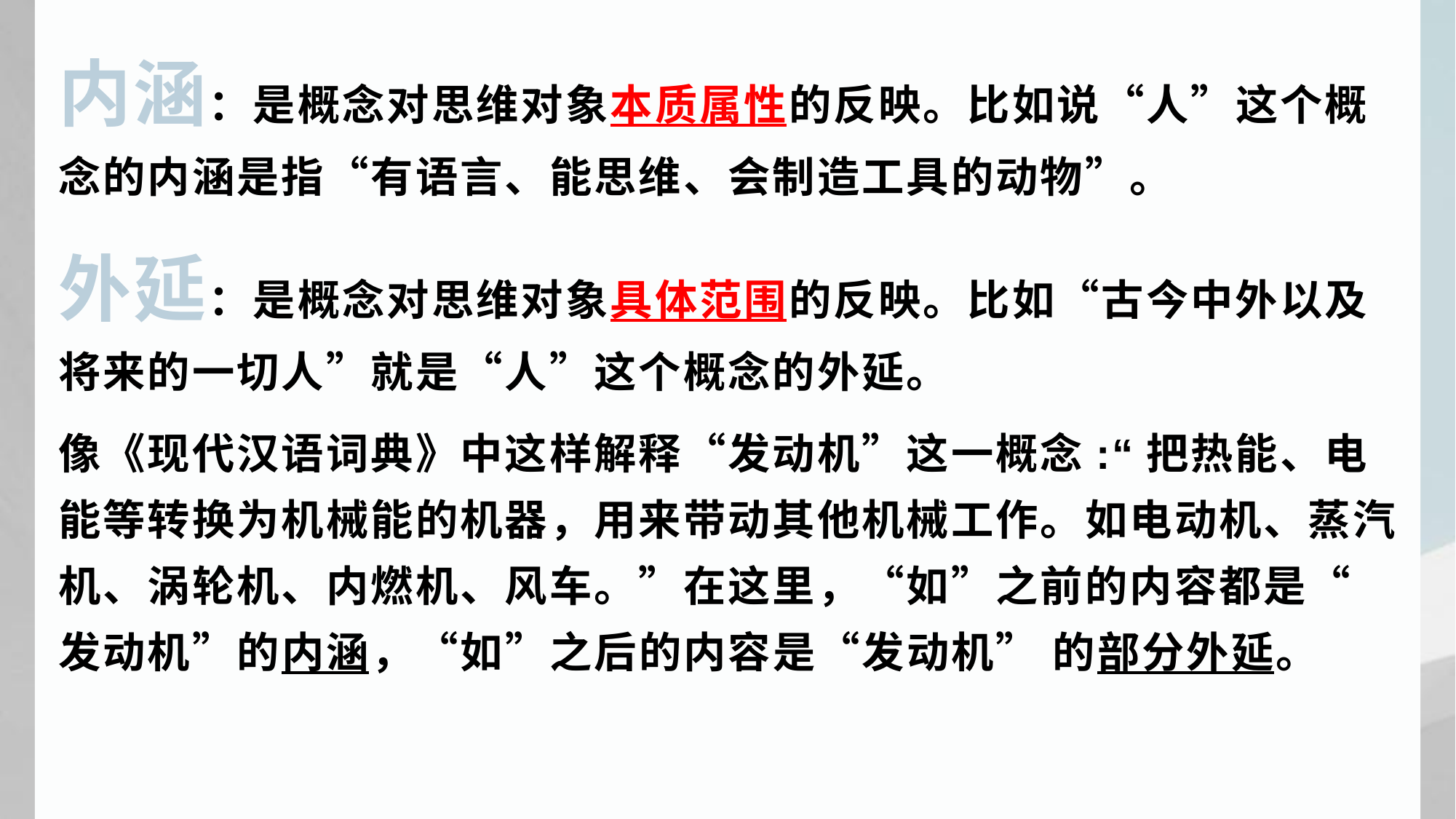

内涵：是概念对思维对象本质属性的反映。比如说“人”这个概念的内涵是指“有语言、能思维、会制造工具的动物”。
外延：是概念对思维对象具体范围的反映。比如“古今中外以及将来的一切人”就是“人”这个概念的外延。
像《现代汉语词典》中这样解释“发动机”这一概念:“把热能、电能等转换为机械能的机器，用来带动其他机械工作。如电动机、蒸汽机、涡轮机、内燃机、风车。”在这里，“如”之前的内容都是“ 发动机”的内涵，“如”之后的内容是“发动机” 的部分外延。